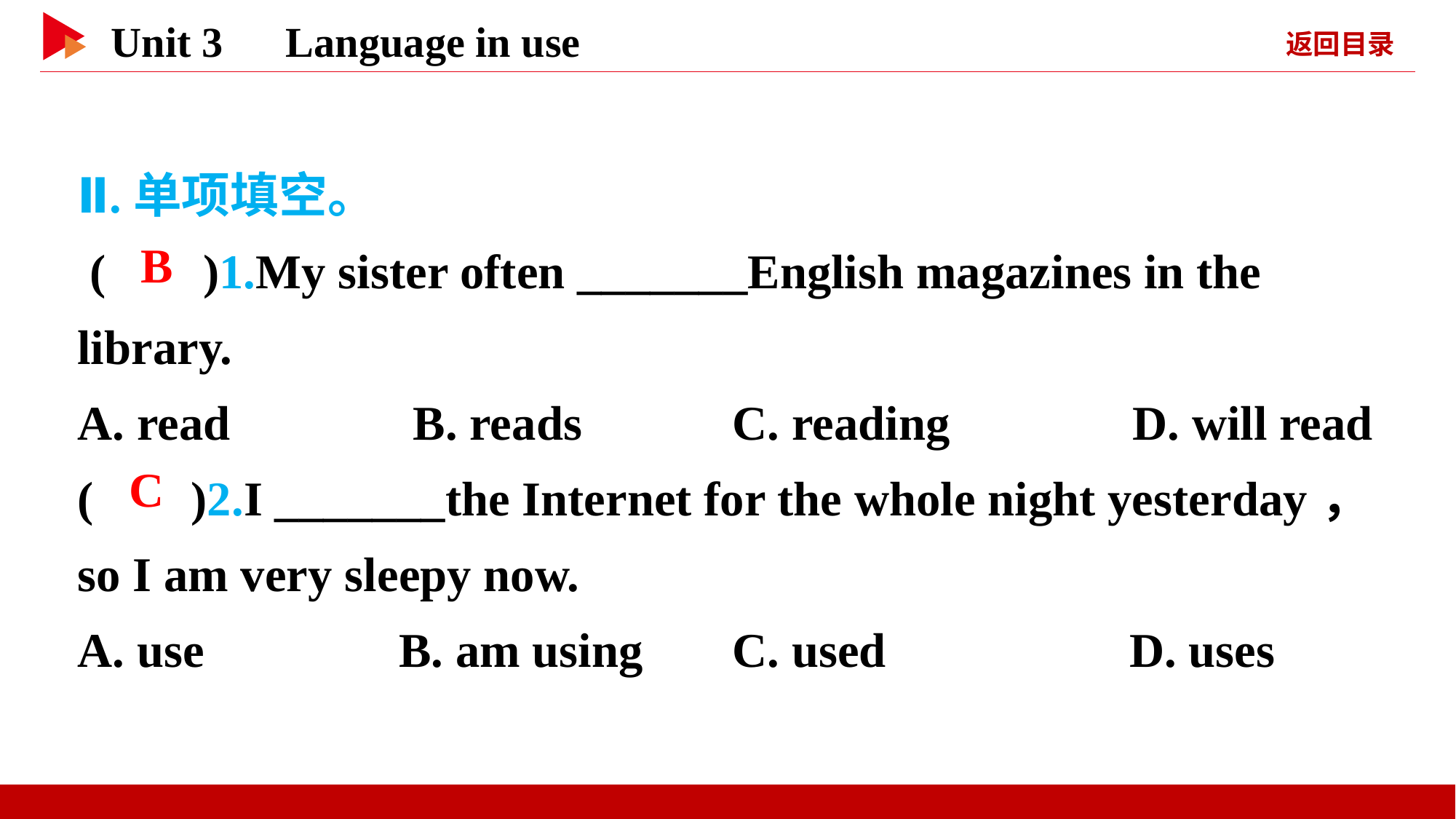

Ⅱ.单项填空。
 (        )1.My sister often _______English magazines in the library.
A. read               B. reads		C. reading               D. will read
(        )2.I _______the Internet for the whole night yesterday， so I am very sleepy now.
A. use                B. am using	C. used                    D. uses
   B
   C